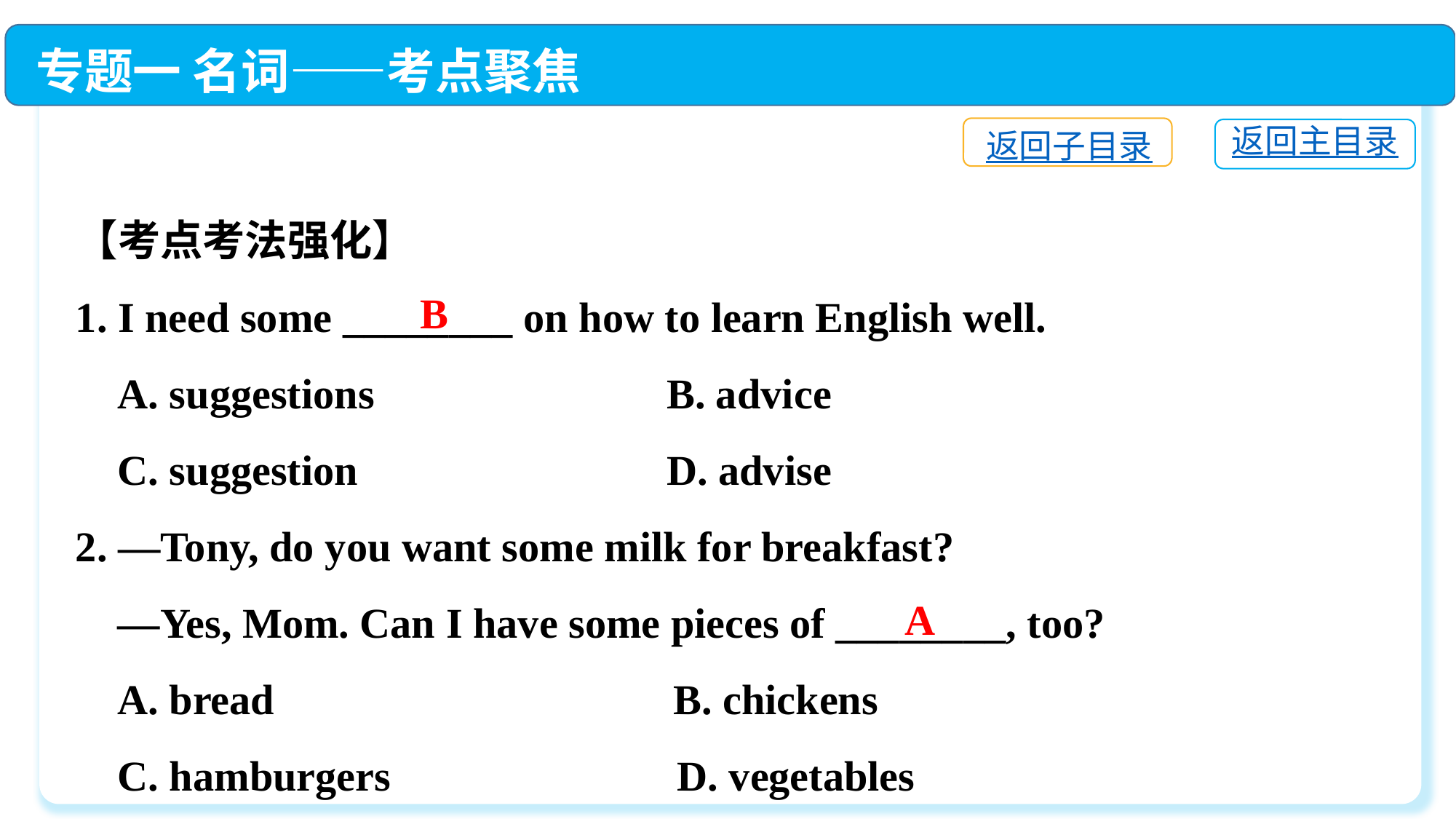

专题一 名词——考点聚焦

返回子目录
返回主目录
【考点考法强化】
1. I need some ________ on how to learn English well.
    A. suggestions 	                         B. advice
    C. suggestion	                         D. advise
2. —Tony, do you want some milk for breakfast?
    —Yes, Mom. Can I have some pieces of ________, too?
    A. bread	                                    B. chickens
    C. hamburgers	                          D. vegetables

B
A